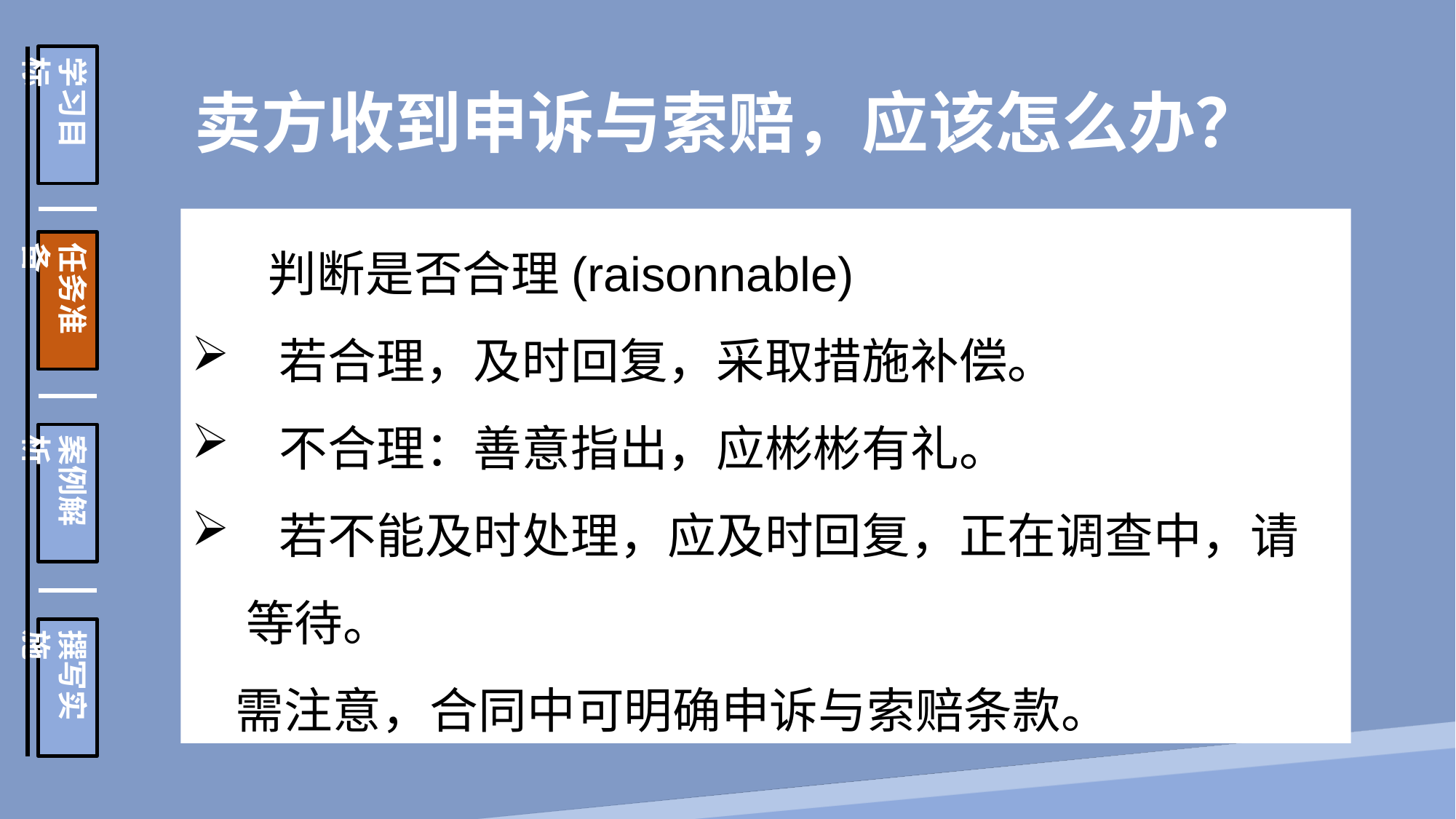

学习目标
任务准备
案例解析
撰写实施
 卖方收到申诉与索赔，应该怎么办？

      判断是否合理(raisonnable)
  若合理，及时回复，采取措施补偿。
  不合理：善意指出，应彬彬有礼。
  若不能及时处理，应及时回复，正在调查中，请等待。
   需注意，合同中可明确申诉与索赔条款。